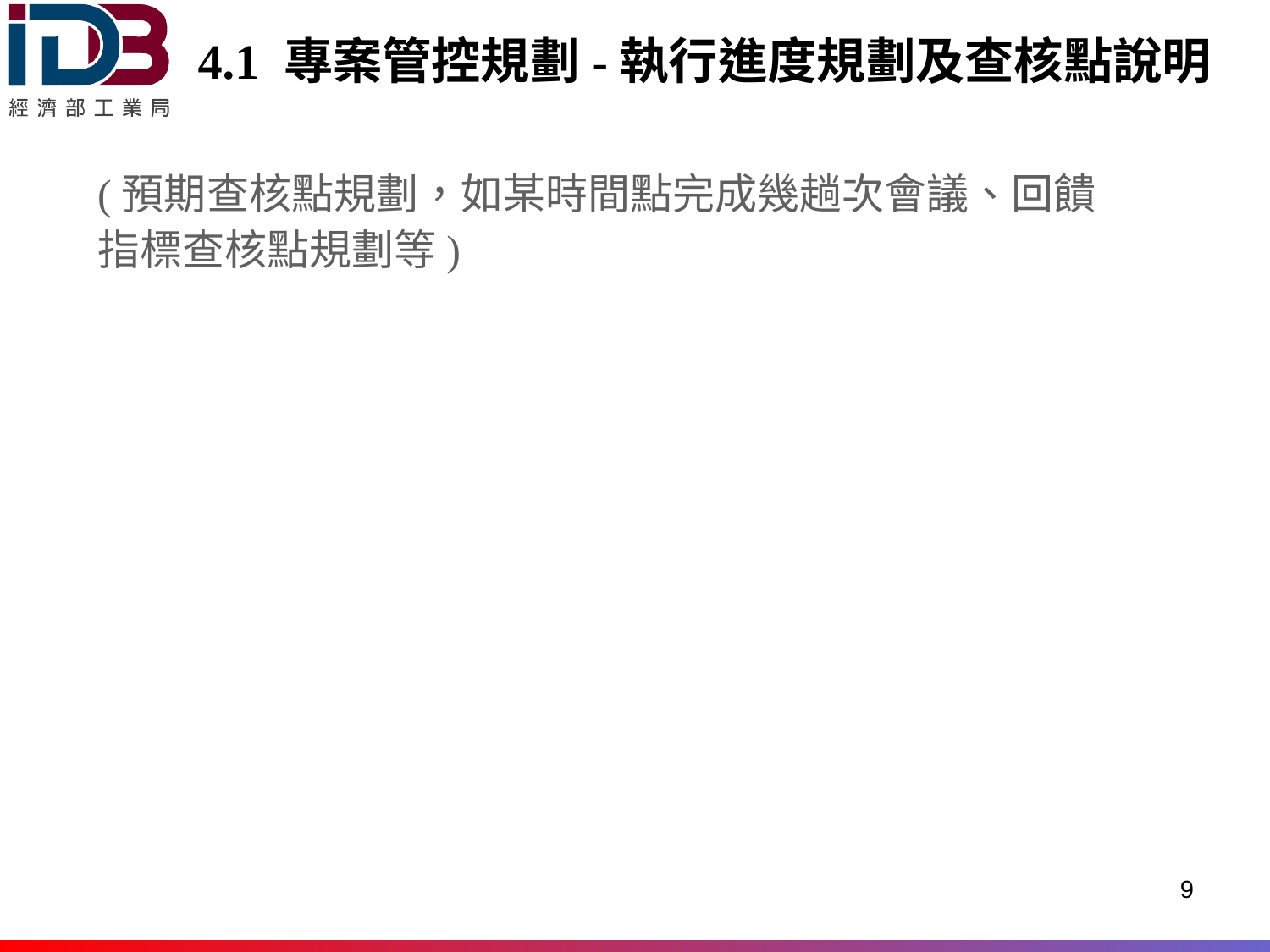

# 4.1 專案管控規劃-執行進度規劃及查核點說明
(預期查核點規劃，如某時間點完成幾趟次會議、回饋指標查核點規劃等)
9